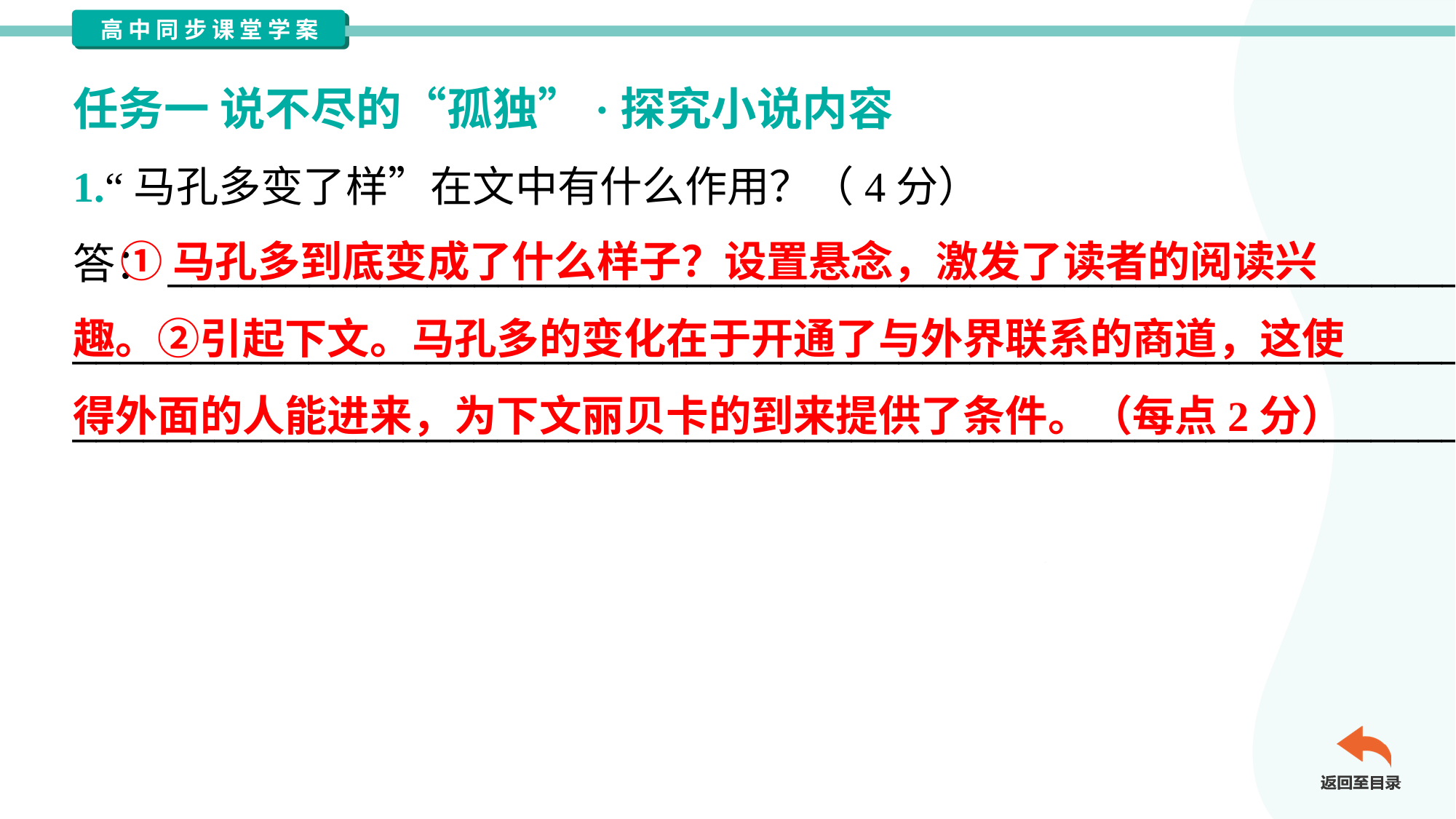

任务一 说不尽的“孤独”·探究小说内容
1.“马孔多变了样”在文中有什么作用？（4分）
答：_________________________________________________________
_____________________________________________________________
_____________________________________________________________
     ①马孔多到底变成了什么样子？设置悬念，激发了读者的阅读兴
趣。②引起下文。马孔多的变化在于开通了与外界联系的商道，这使
得外面的人能进来，为下文丽贝卡的到来提供了条件。（每点2分）